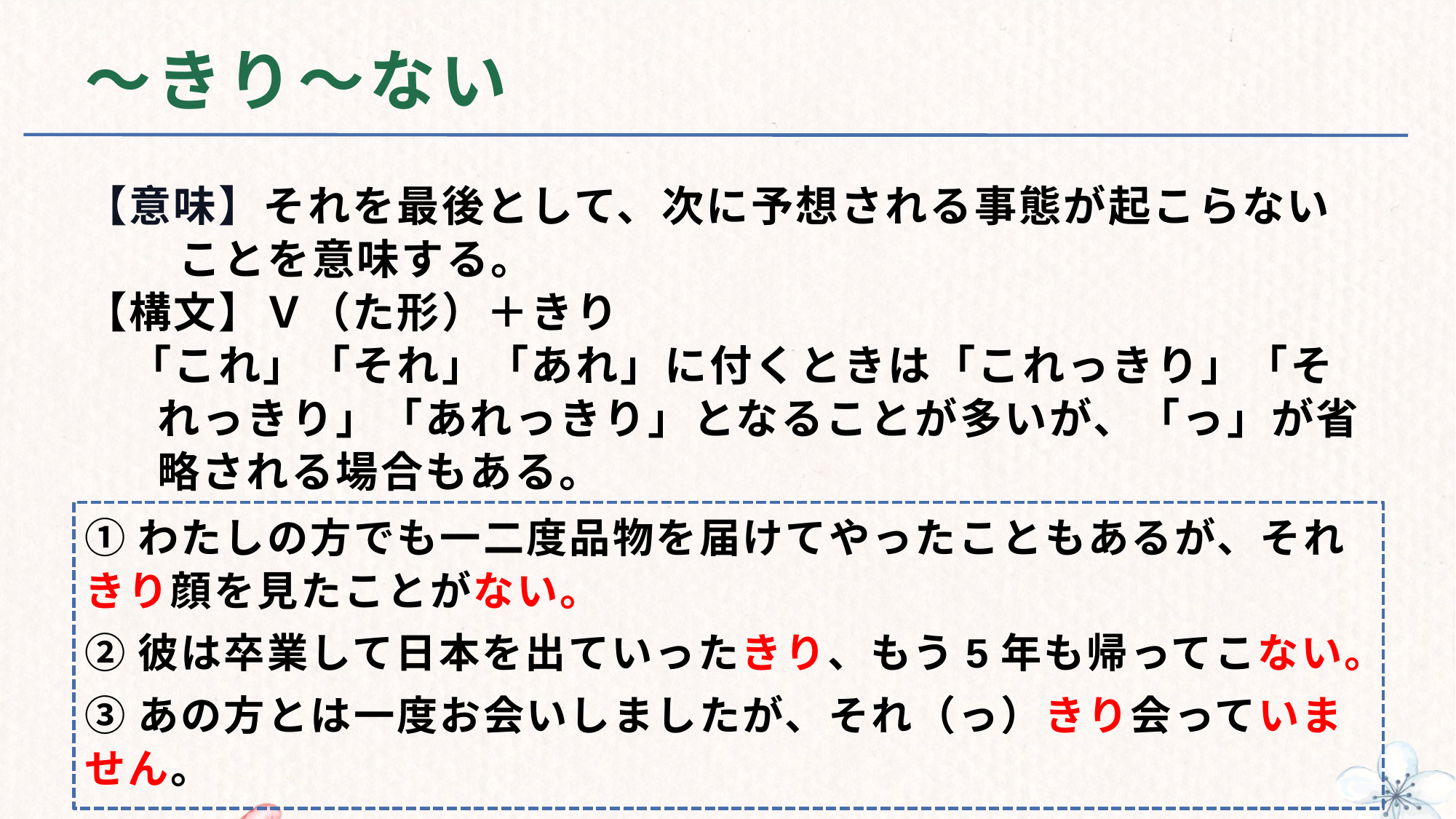

# ～きり～ない
【意味】それを最後として、次に予想される事態が起こらない
       ことを意味する。
【構文】Ｖ（た形）＋きり
　「これ」「それ」「あれ」に付くときは「これっきり」「それっきり」「あれっきり」となることが多いが、「っ」が省略される場合もある。
①わたしの方でも一二度品物を届けてやったこともあるが、それきり顔を見たことがない。
②彼は卒業して日本を出ていったきり、もう5年も帰ってこない。
③あの方とは一度お会いしましたが、それ（っ）きり会っていません。